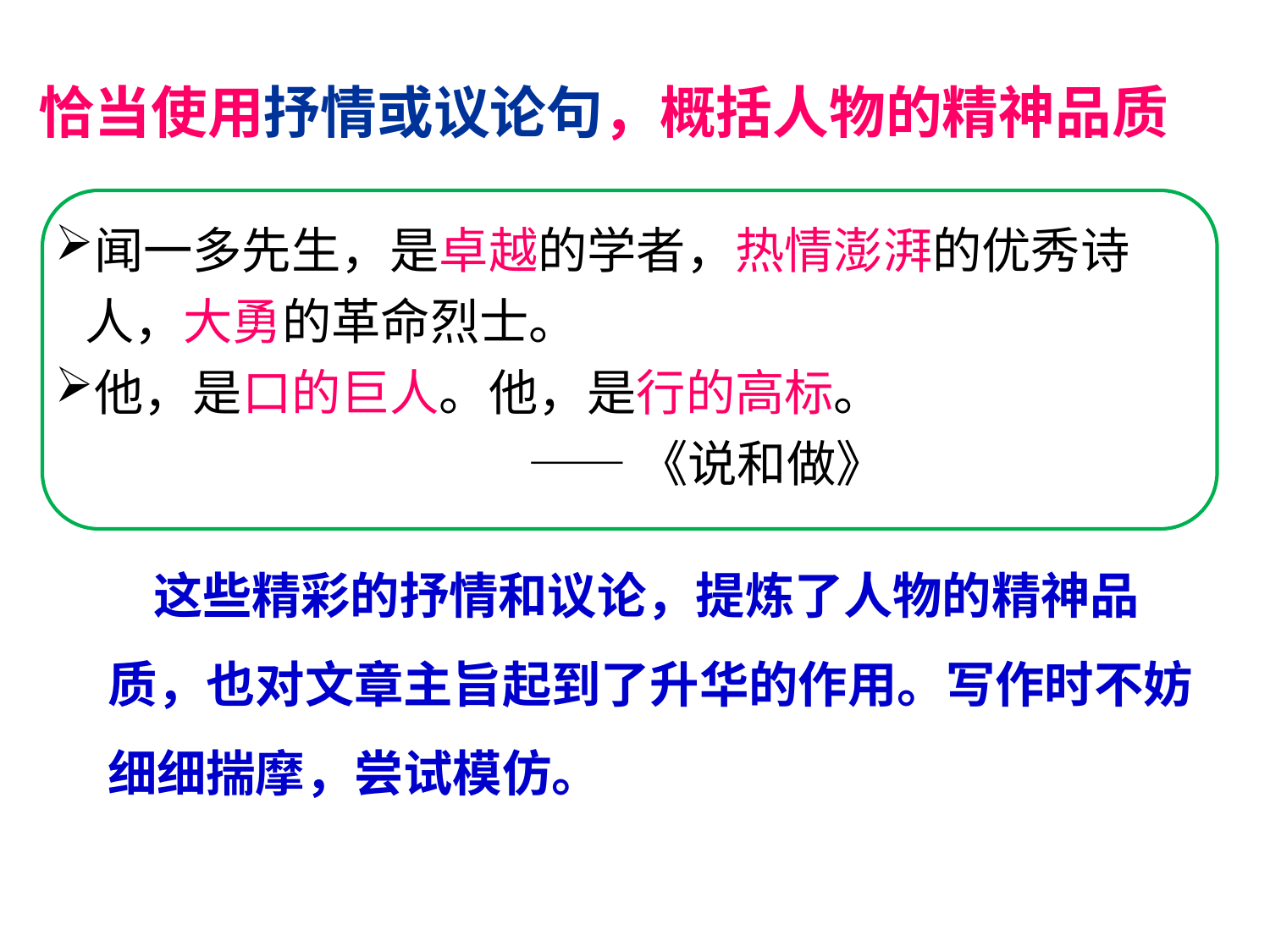

恰当使用抒情或议论句，概括人物的精神品质

闻一多先生，是卓越的学者，热情澎湃的优秀诗人，大勇的革命烈士。
他，是口的巨人。他，是行的高标。
                                           ——《说和做》

   这些精彩的抒情和议论，提炼了人物的精神品质，也对文章主旨起到了升华的作用。写作时不妨细细揣摩，尝试模仿。